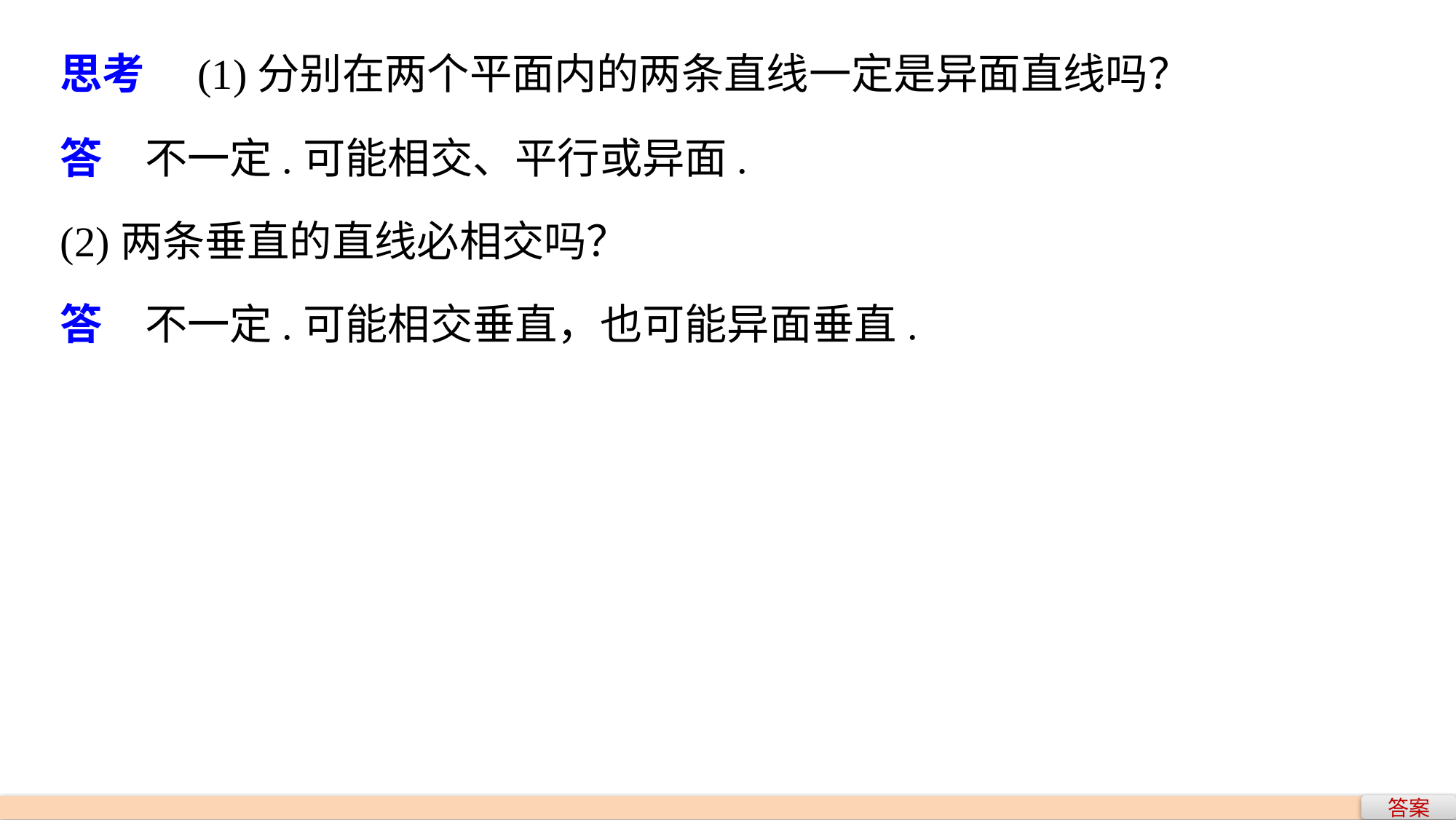

思考　(1)分别在两个平面内的两条直线一定是异面直线吗？
答　不一定.可能相交、平行或异面.
(2)两条垂直的直线必相交吗？
答　不一定.可能相交垂直，也可能异面垂直.
答案